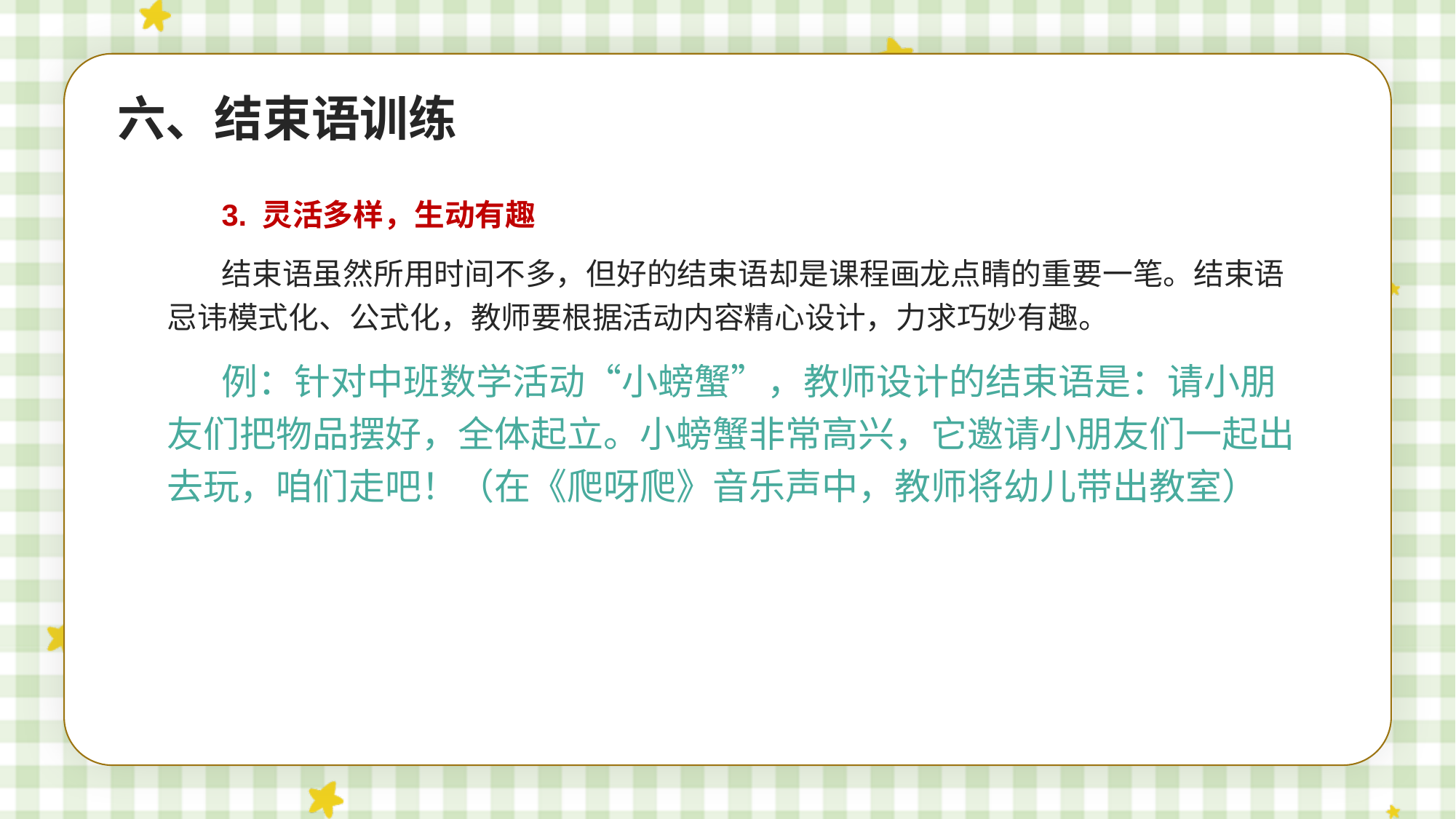

六、结束语训练
3. 灵活多样，生动有趣
结束语虽然所用时间不多，但好的结束语却是课程画龙点睛的重要一笔。结束语忌讳模式化、公式化，教师要根据活动内容精心设计，力求巧妙有趣。
例：针对中班数学活动“小螃蟹”，教师设计的结束语是：请小朋友们把物品摆好，全体起立。小螃蟹非常高兴，它邀请小朋友们一起出去玩，咱们走吧！（在《爬呀爬》音乐声中，教师将幼儿带出教室）